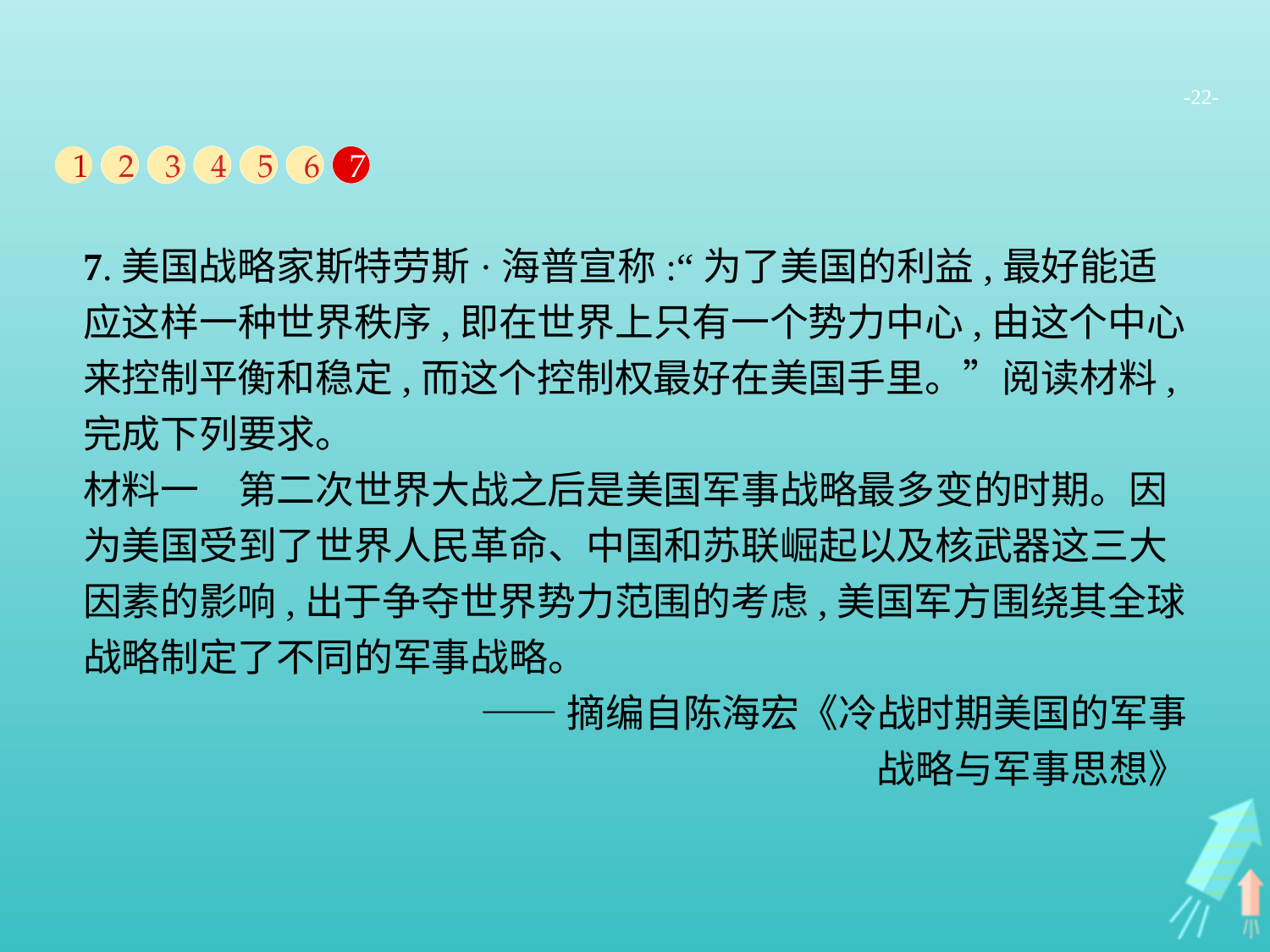

-22-
1
2
3
4
5
6
7
7.美国战略家斯特劳斯·海普宣称:“为了美国的利益,最好能适应这样一种世界秩序,即在世界上只有一个势力中心,由这个中心来控制平衡和稳定,而这个控制权最好在美国手里。”阅读材料,完成下列要求。
材料一　第二次世界大战之后是美国军事战略最多变的时期。因为美国受到了世界人民革命、中国和苏联崛起以及核武器这三大因素的影响,出于争夺世界势力范围的考虑,美国军方围绕其全球战略制定了不同的军事战略。
——摘编自陈海宏《冷战时期美国的军事
战略与军事思想》